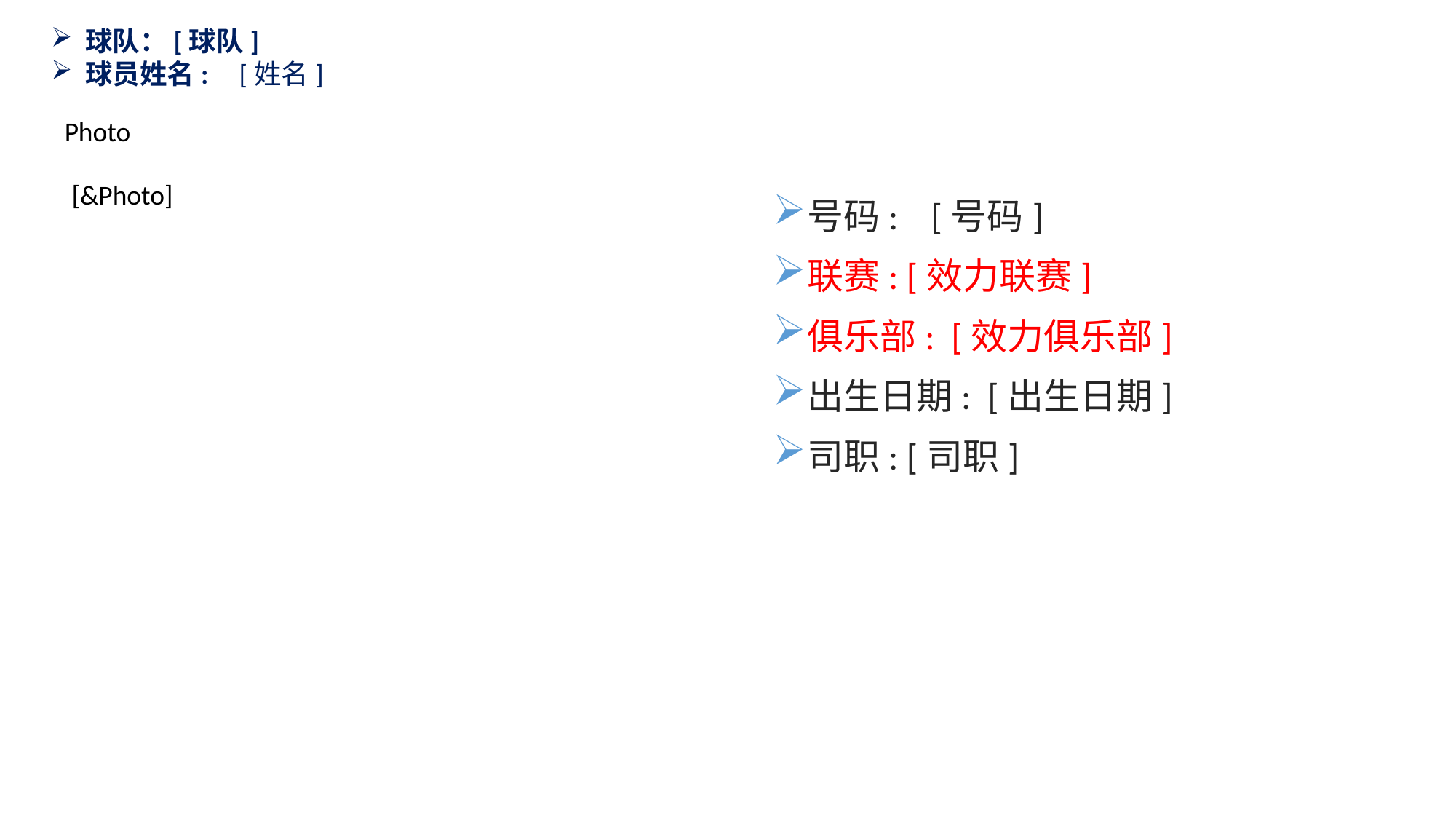

球队：[球队]
球员姓名:     [姓名]
Photo
[&Photo]
号码:    [号码]
联赛: [效力联赛]
俱乐部:  [效力俱乐部]
出生日期:  [出生日期]
司职: [司职]